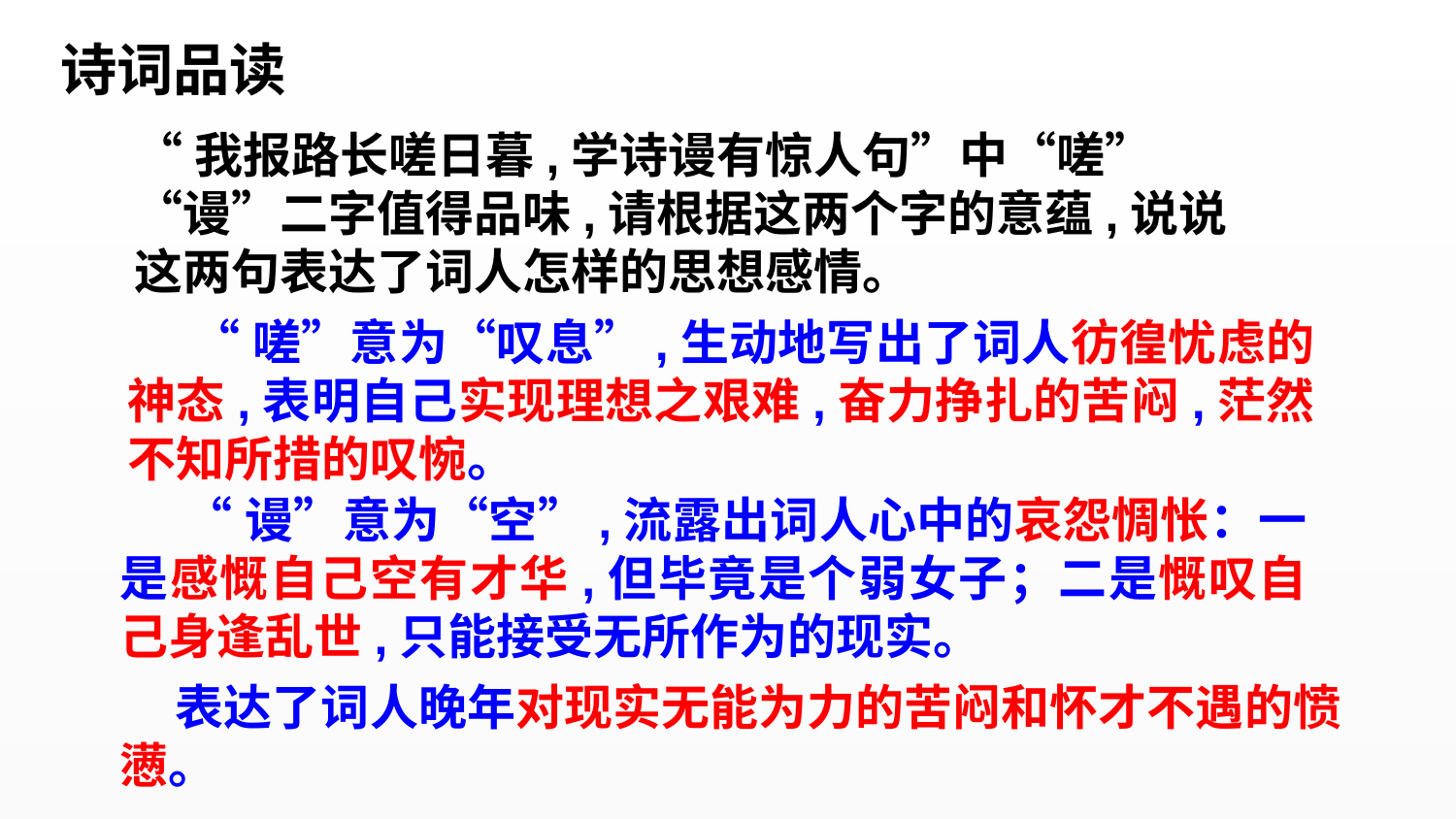

诗词品读
“我报路长嗟日暮,学诗谩有惊人句”中“嗟”“谩”二字值得品味,请根据这两个字的意蕴,说说这两句表达了词人怎样的思想感情。
“嗟”意为“叹息”,生动地写出了词人彷徨忧虑的神态,表明自己实现理想之艰难,奋力挣扎的苦闷,茫然不知所措的叹惋。
“谩”意为“空”,流露出词人心中的哀怨惆怅：一是感慨自己空有才华,但毕竟是个弱女子；二是慨叹自己身逢乱世,只能接受无所作为的现实。
    表达了词人晚年对现实无能为力的苦闷和怀才不遇的愤懑。